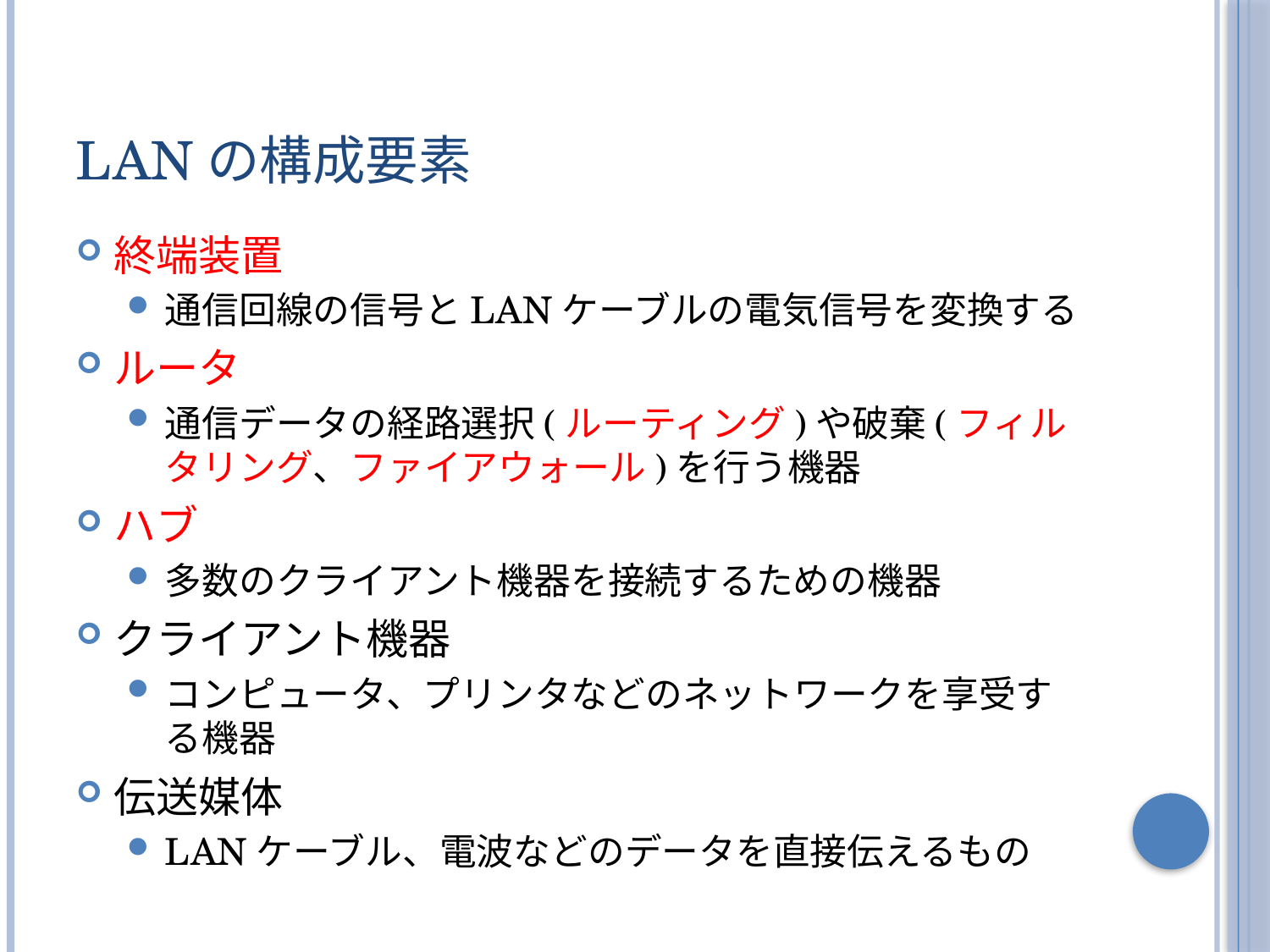

# LANの構成要素
終端装置
通信回線の信号とLANケーブルの電気信号を変換する
ルータ
通信データの経路選択(ルーティング)や破棄(フィルタリング、ファイアウォール)を行う機器
ハブ
多数のクライアント機器を接続するための機器
クライアント機器
コンピュータ、プリンタなどのネットワークを享受する機器
伝送媒体
LANケーブル、電波などのデータを直接伝えるもの